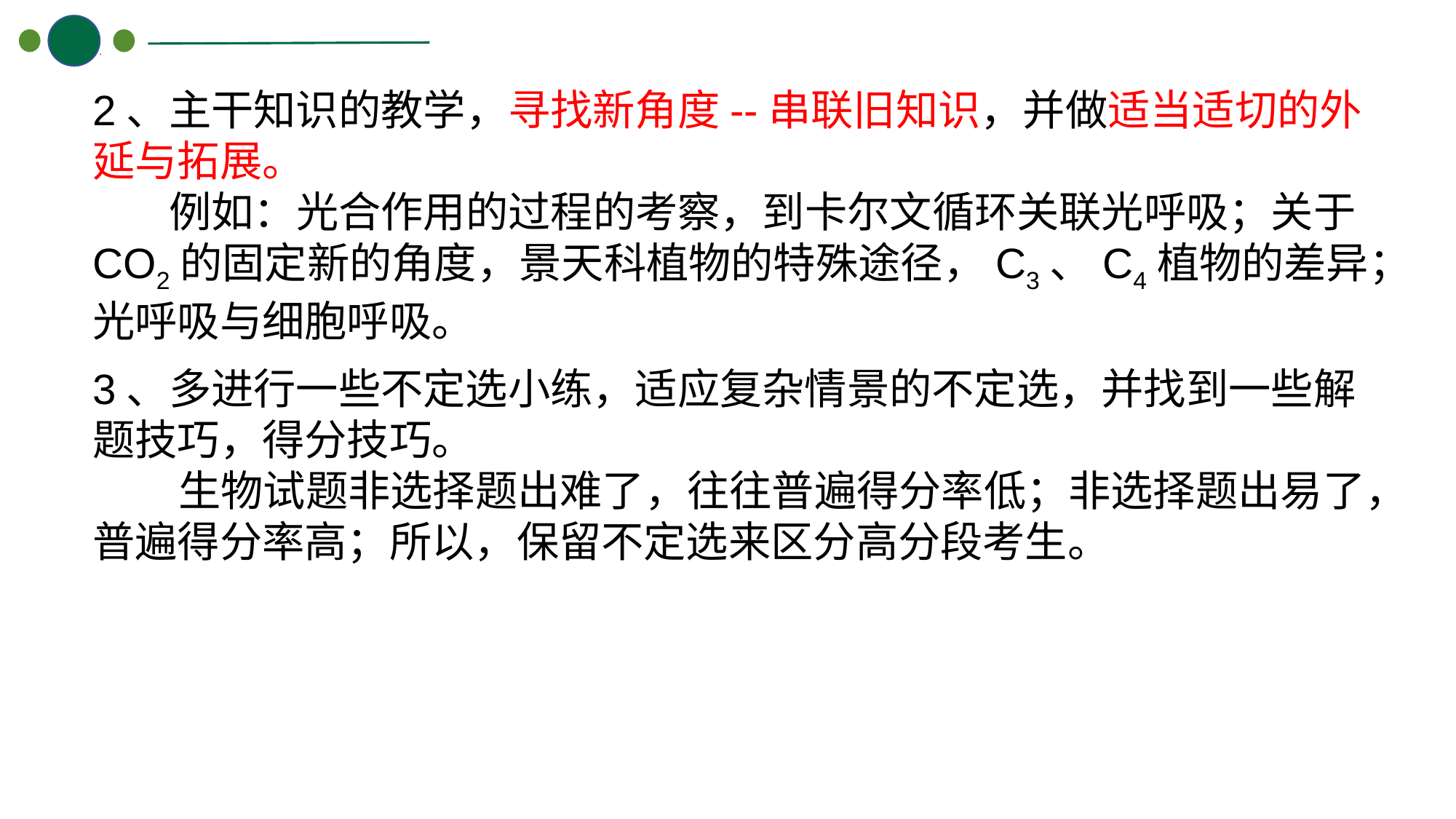

2、主干知识的教学，寻找新角度--串联旧知识，并做适当适切的外延与拓展。
       例如：光合作用的过程的考察，到卡尔文循环关联光呼吸；关于CO2的固定新的角度，景天科植物的特殊途径，C3、C4植物的差异；光呼吸与细胞呼吸。
3、多进行一些不定选小练，适应复杂情景的不定选，并找到一些解题技巧，得分技巧。
        生物试题非选择题出难了，往往普遍得分率低；非选择题出易了，普遍得分率高；所以，保留不定选来区分高分段考生。